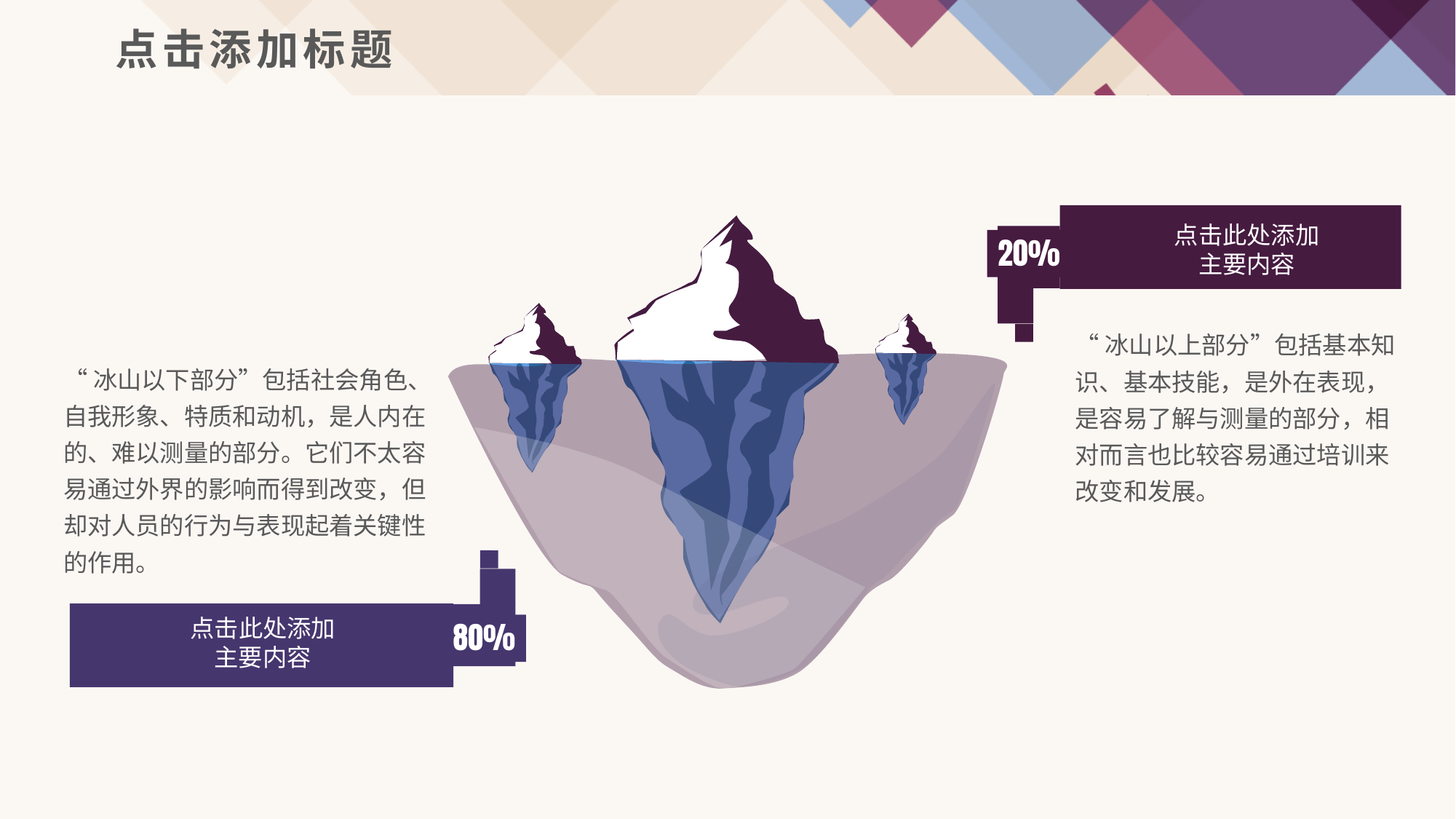

点击添加标题

点击此处添加
主要内容
20%

“冰山以上部分”包括基本知识、基本技能，是外在表现，是容易了解与测量的部分，相对而言也比较容易通过培训来改变和发展。
“冰山以下部分”包括社会角色、自我形象、特质和动机，是人内在的、难以测量的部分。它们不太容易通过外界的影响而得到改变，但却对人员的行为与表现起着关键性的作用。

点击此处添加
主要内容
80%